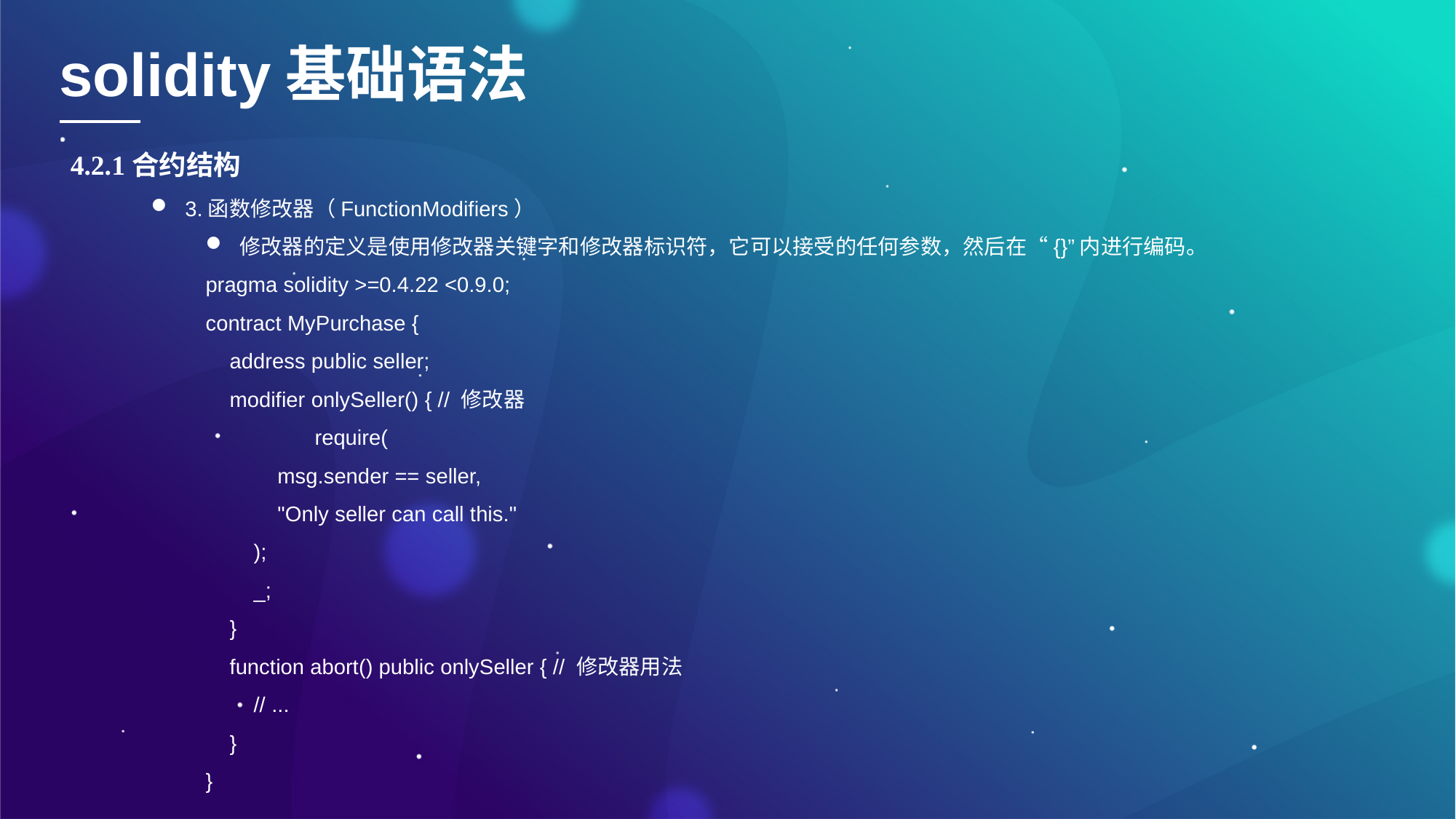

solidity基础语法
4.2.1合约结构
3.函数修改器（FunctionModifiers）
修改器的定义是使用修改器关键字和修改器标识符，它可以接受的任何参数，然后在“{}”内进行编码。
pragma solidity >=0.4.22 <0.9.0;
contract MyPurchase {
    address public seller;
    modifier onlySeller() { // 修改器
 	require(
            msg.sender == seller,
            "Only seller can call this."
        );
        _;
    }
    function abort() public onlySeller { // 修改器用法
        // ...
    }
}